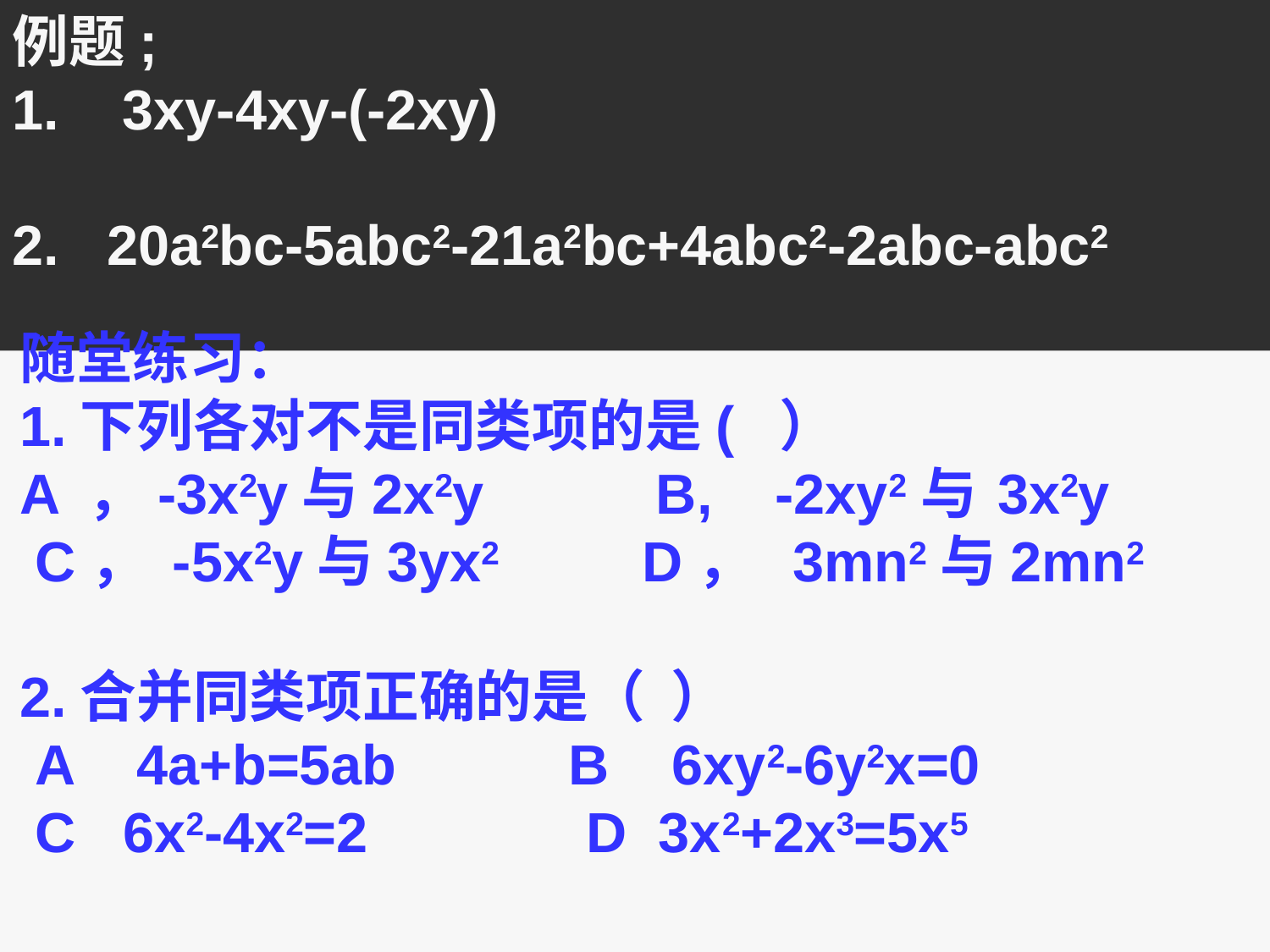

例题;
    3xy-4xy-(-2xy)

   20a2bc-5abc2-21a2bc+4abc2-2abc-abc2

#

随堂练习：
1.下列各对不是同类项的是(  ）
A ，-3x2y与2x2y           B,    -2xy2与 3x2y
 C， -5x2y与3yx2               D，  3mn2与2mn2

2.合并同类项正确的是（  ）
 A    4a+b=5ab           B    6xy2-6y2x=0
 C   6x2-4x2=2              D  3x2+2x3=5x5